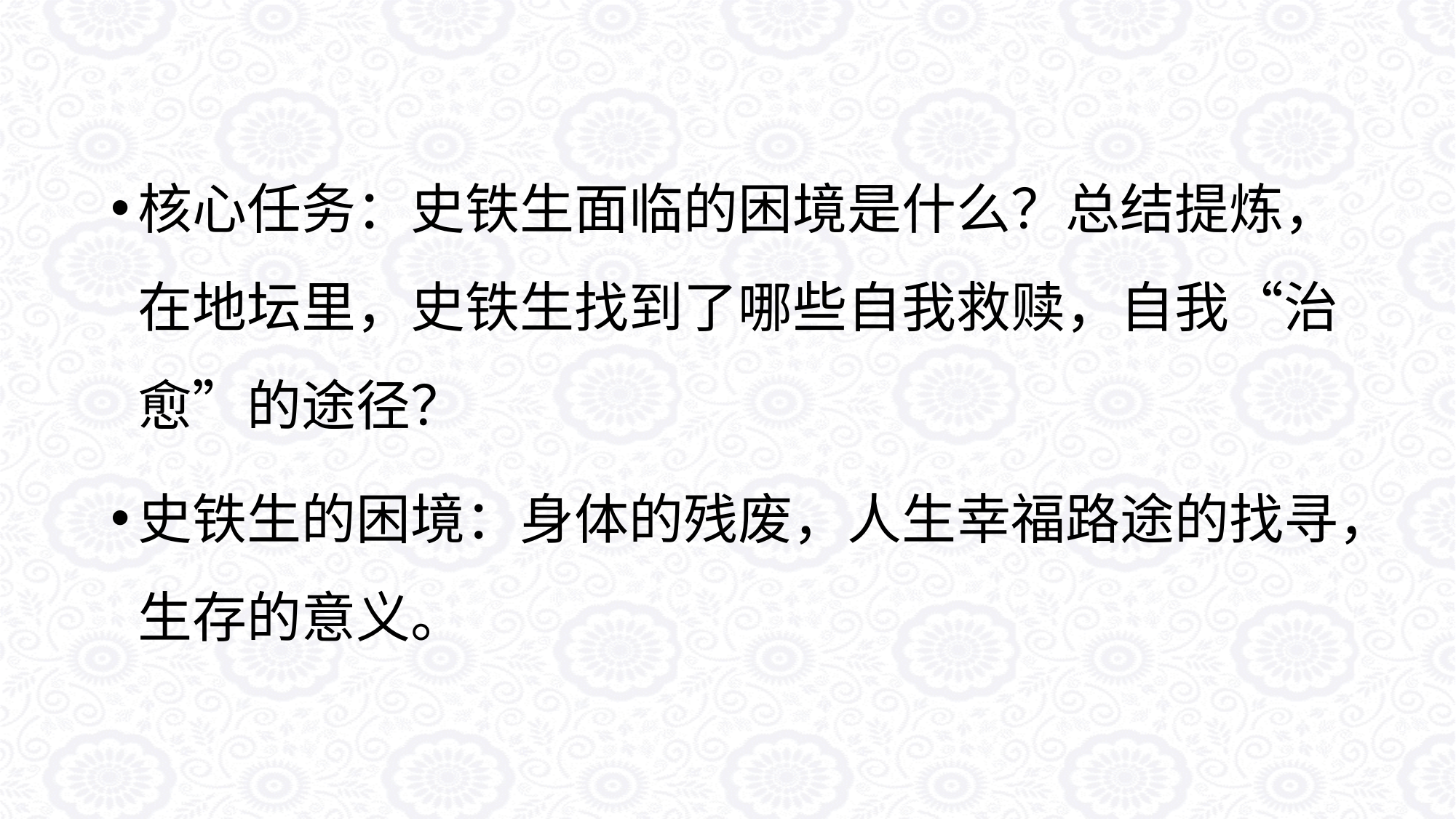

核心任务：史铁生面临的困境是什么？总结提炼，在地坛里，史铁生找到了哪些自我救赎，自我“治愈”的途径？
史铁生的困境：身体的残废，人生幸福路途的找寻，生存的意义。